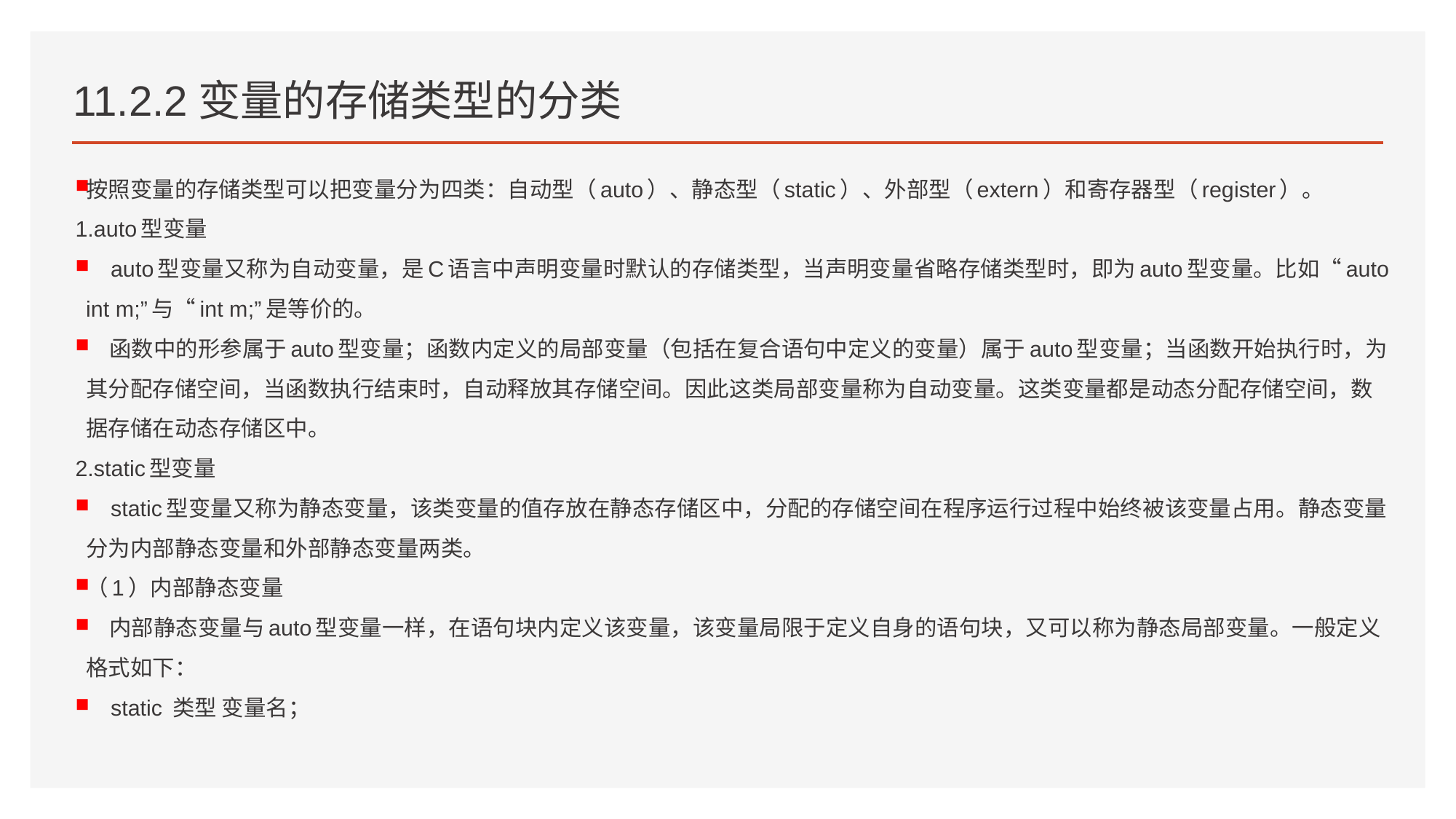

# 11.2.2变量的存储类型的分类
按照变量的存储类型可以把变量分为四类：自动型（auto）、静态型（static）、外部型（extern）和寄存器型（register）。
1.auto型变量
    auto型变量又称为自动变量，是C语言中声明变量时默认的存储类型，当声明变量省略存储类型时，即为auto型变量。比如“auto int m;”与“int m;”是等价的。
    函数中的形参属于auto型变量；函数内定义的局部变量（包括在复合语句中定义的变量）属于auto型变量；当函数开始执行时，为其分配存储空间，当函数执行结束时，自动释放其存储空间。因此这类局部变量称为自动变量。这类变量都是动态分配存储空间，数据存储在动态存储区中。
2.static型变量
    static型变量又称为静态变量，该类变量的值存放在静态存储区中，分配的存储空间在程序运行过程中始终被该变量占用。静态变量分为内部静态变量和外部静态变量两类。
（1）内部静态变量
    内部静态变量与auto型变量一样，在语句块内定义该变量，该变量局限于定义自身的语句块，又可以称为静态局部变量。一般定义格式如下：
    static 类型 变量名；